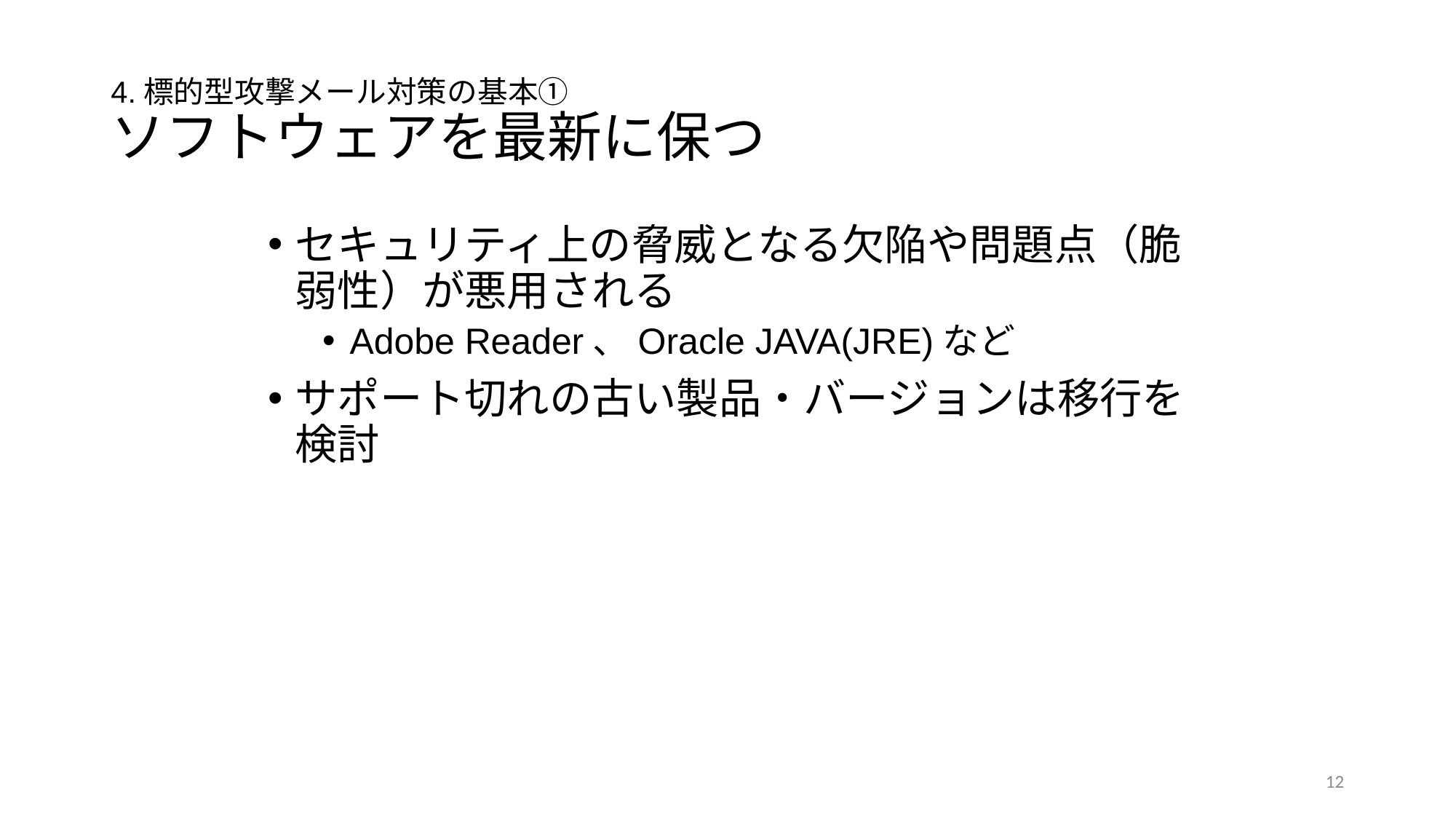

# 4.標的型攻撃メール対策の基本① ソフトウェアを最新に保つ
セキュリティ上の脅威となる欠陥や問題点（脆弱性）が悪用される
Adobe Reader、Oracle JAVA(JRE)など
サポート切れの古い製品・バージョンは移行を検討
12